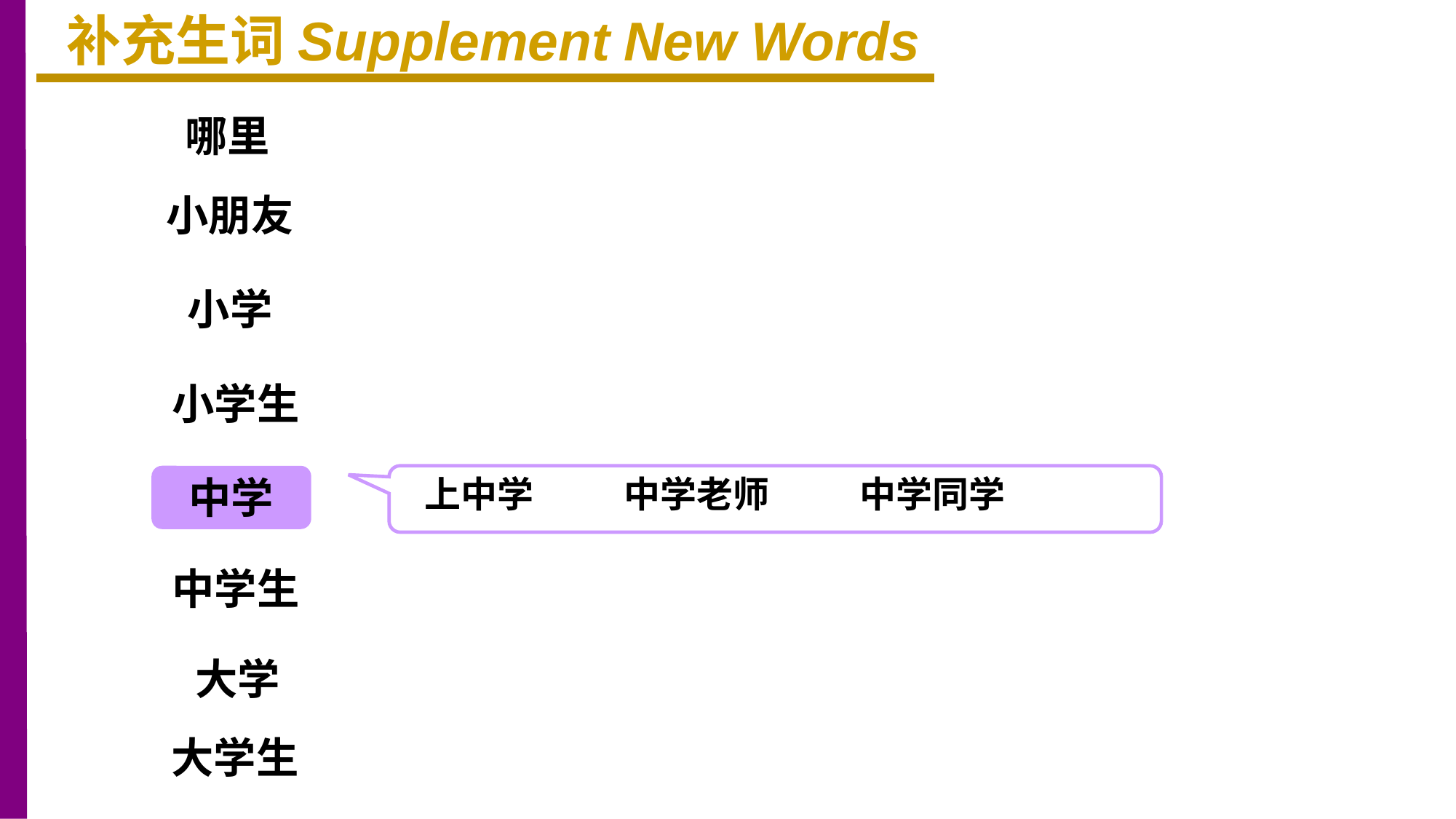

补充生词Supplement New Words
哪里
小朋友
小学
小学生

中学

上中学           中学老师           中学同学
中学生
大学
大学生